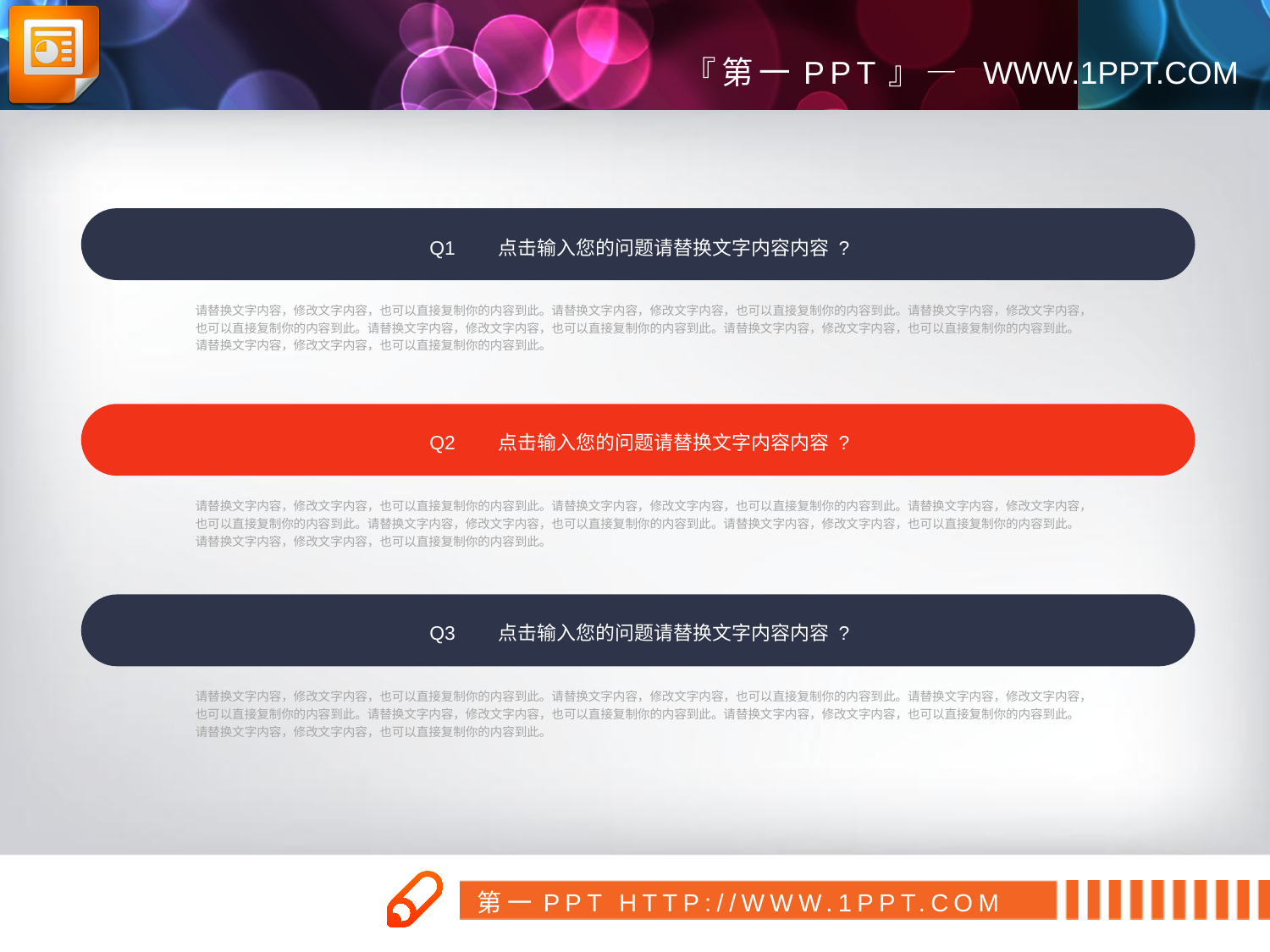

Q1       点击输入您的问题请替换文字内容内容 ?
请替换文字内容，修改文字内容，也可以直接复制你的内容到此。请替换文字内容，修改文字内容，也可以直接复制你的内容到此。请替换文字内容，修改文字内容，也可以直接复制你的内容到此。请替换文字内容，修改文字内容，也可以直接复制你的内容到此。请替换文字内容，修改文字内容，也可以直接复制你的内容到此。请替换文字内容，修改文字内容，也可以直接复制你的内容到此。

Q2       点击输入您的问题请替换文字内容内容 ?
请替换文字内容，修改文字内容，也可以直接复制你的内容到此。请替换文字内容，修改文字内容，也可以直接复制你的内容到此。请替换文字内容，修改文字内容，也可以直接复制你的内容到此。请替换文字内容，修改文字内容，也可以直接复制你的内容到此。请替换文字内容，修改文字内容，也可以直接复制你的内容到此。请替换文字内容，修改文字内容，也可以直接复制你的内容到此。

Q3       点击输入您的问题请替换文字内容内容 ?
请替换文字内容，修改文字内容，也可以直接复制你的内容到此。请替换文字内容，修改文字内容，也可以直接复制你的内容到此。请替换文字内容，修改文字内容，也可以直接复制你的内容到此。请替换文字内容，修改文字内容，也可以直接复制你的内容到此。请替换文字内容，修改文字内容，也可以直接复制你的内容到此。请替换文字内容，修改文字内容，也可以直接复制你的内容到此。